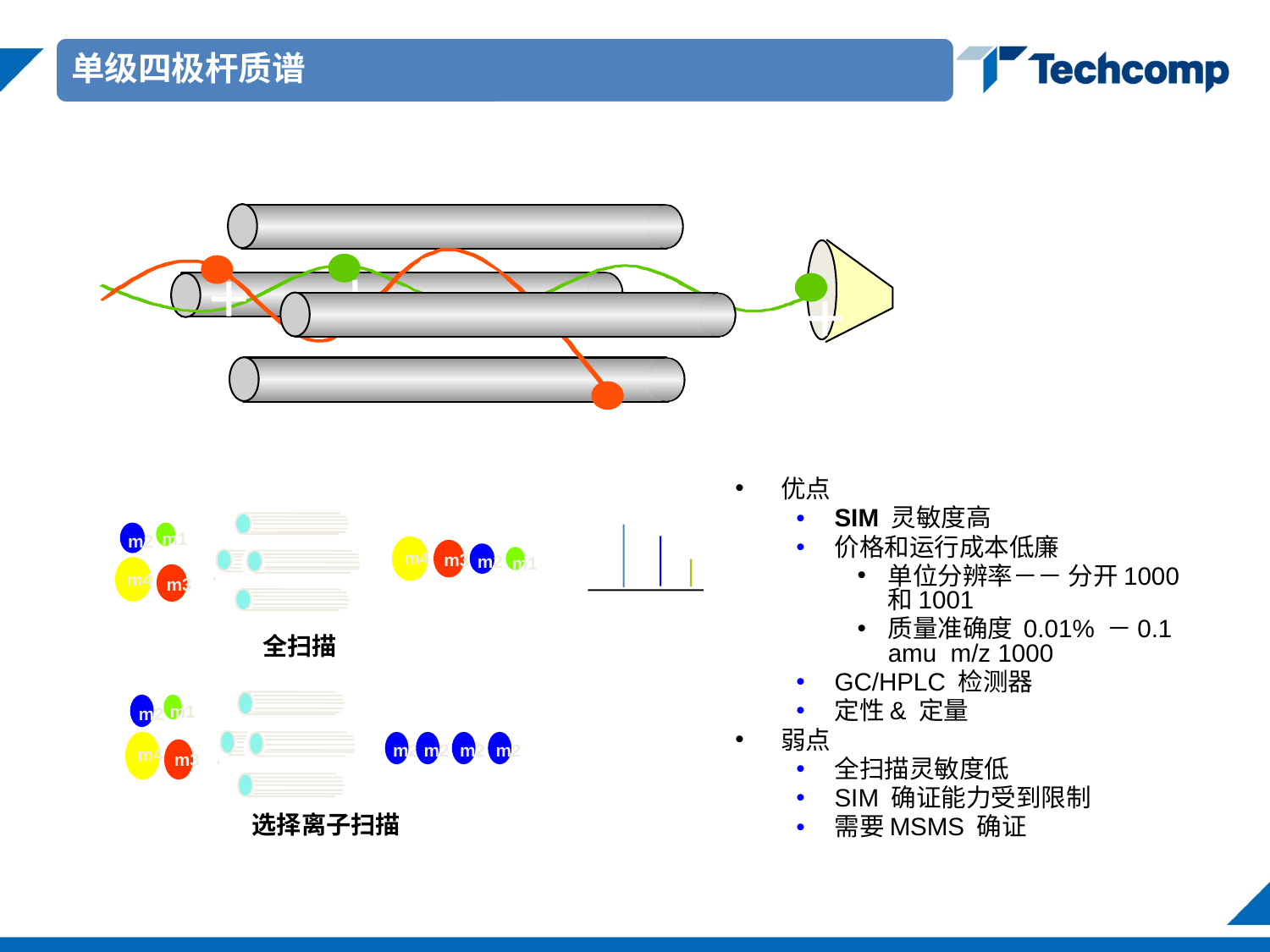

单级四极杆质谱

+

+

+

+

优点
SIM 灵敏度高
价格和运行成本低廉
单位分辨率－－ 分开1000 和1001
质量准确度 0.01% －0.1 amu  m/z 1000
GC/HPLC 检测器
定性& 定量
弱点
全扫描灵敏度低
SIM 确证能力受到限制
需要MSMS 确证

m2
m1

m4

m3

m4

m3

m2
m1

全扫描

m2

m1

m4

m3

m2

m2

m2

m2
选择离子扫描